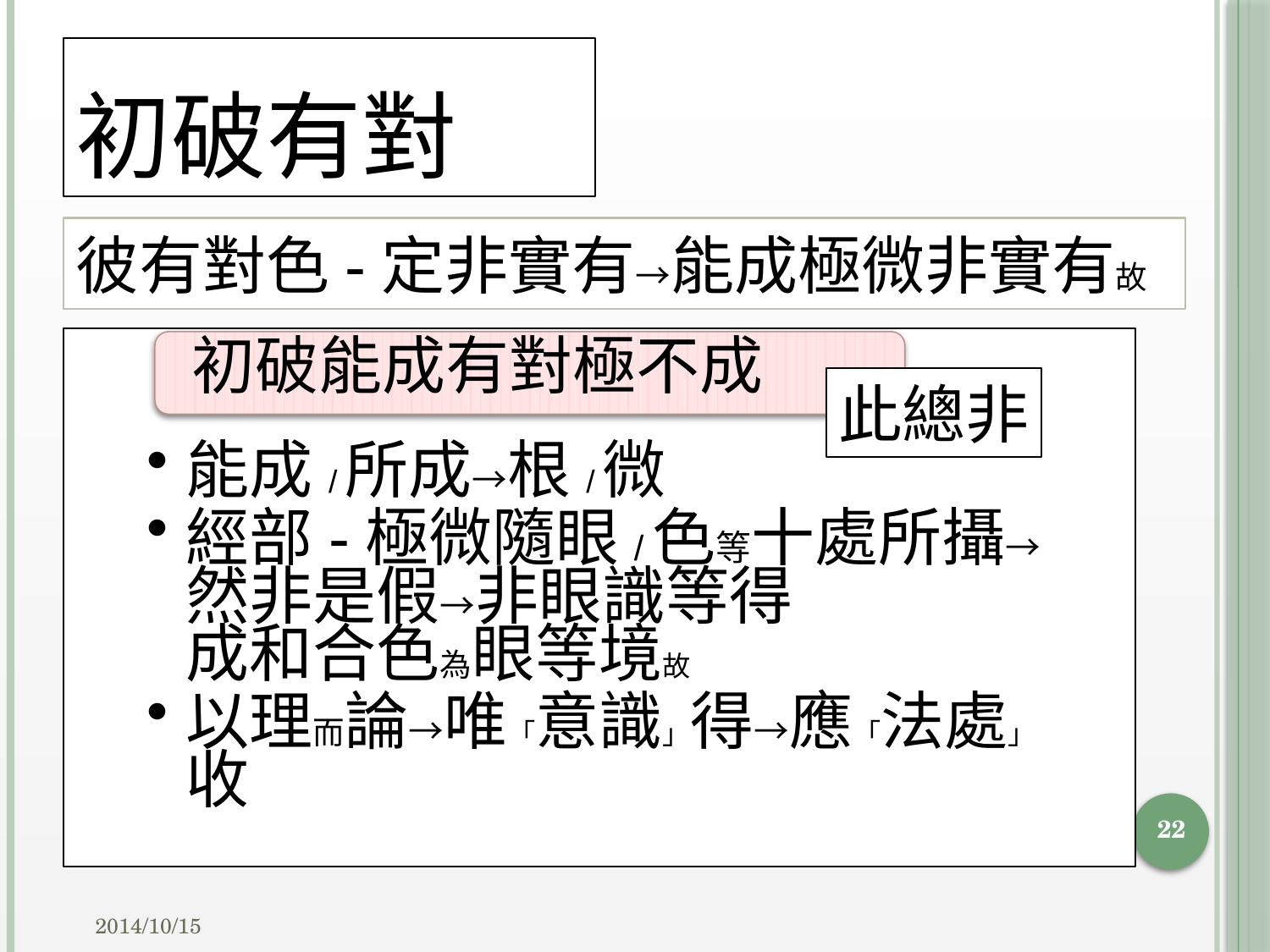

# 初破有對
彼有對色-定非實有→能成極微非實有故

能成/所成→根/微
經部-極微隨眼/色等十處所攝→然非是假→非眼識等得              成和合色為眼等境故
以理而論→唯「意識」得→應「法處」收
初破能成有對極不成
此總非
22
2014/10/15